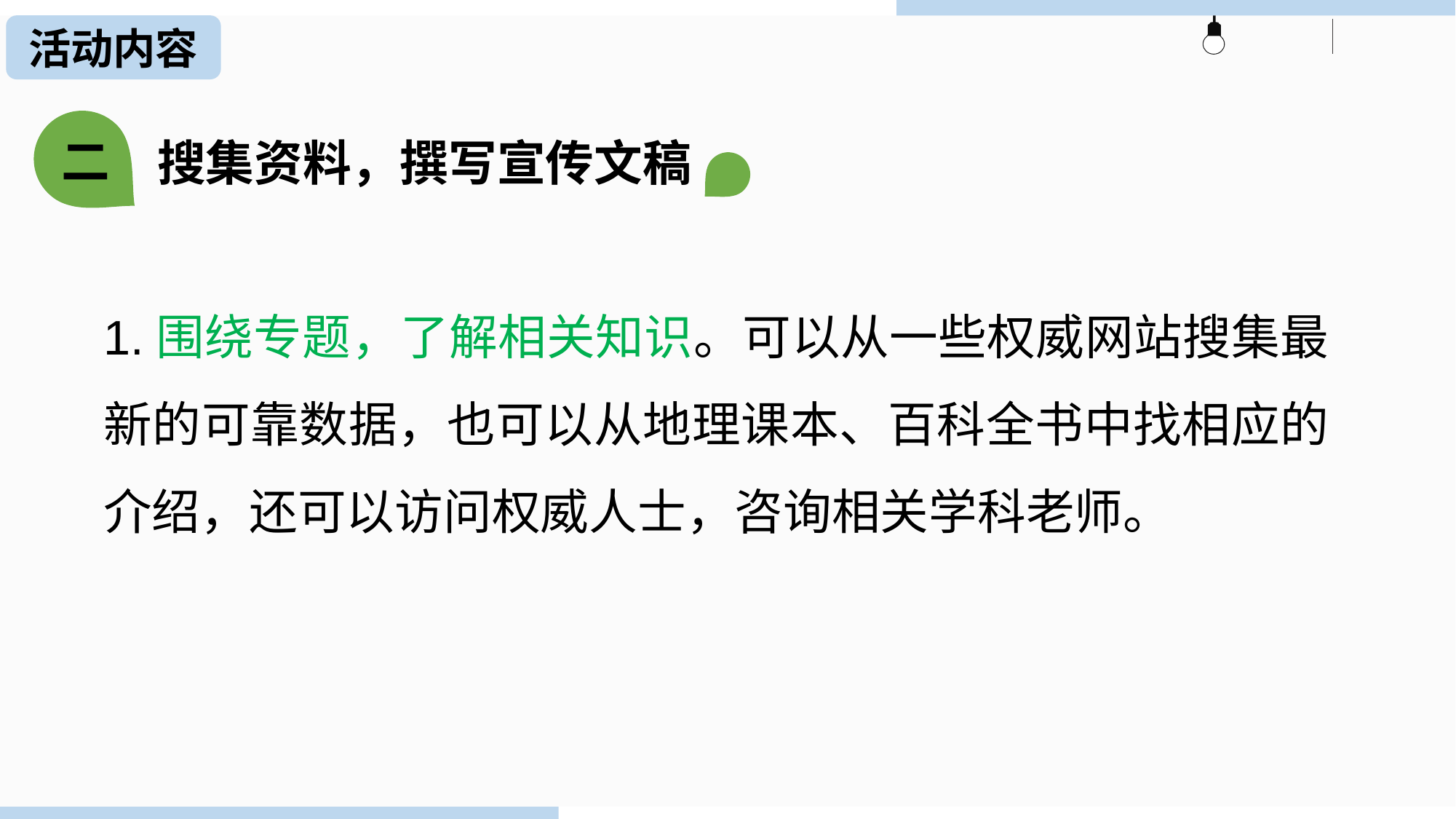

活动内容

二
搜集资料，撰写宣传文稿

1.围绕专题，了解相关知识。可以从一些权威网站搜集最新的可靠数据，也可以从地理课本、百科全书中找相应的介绍，还可以访问权威人士，咨询相关学科老师。